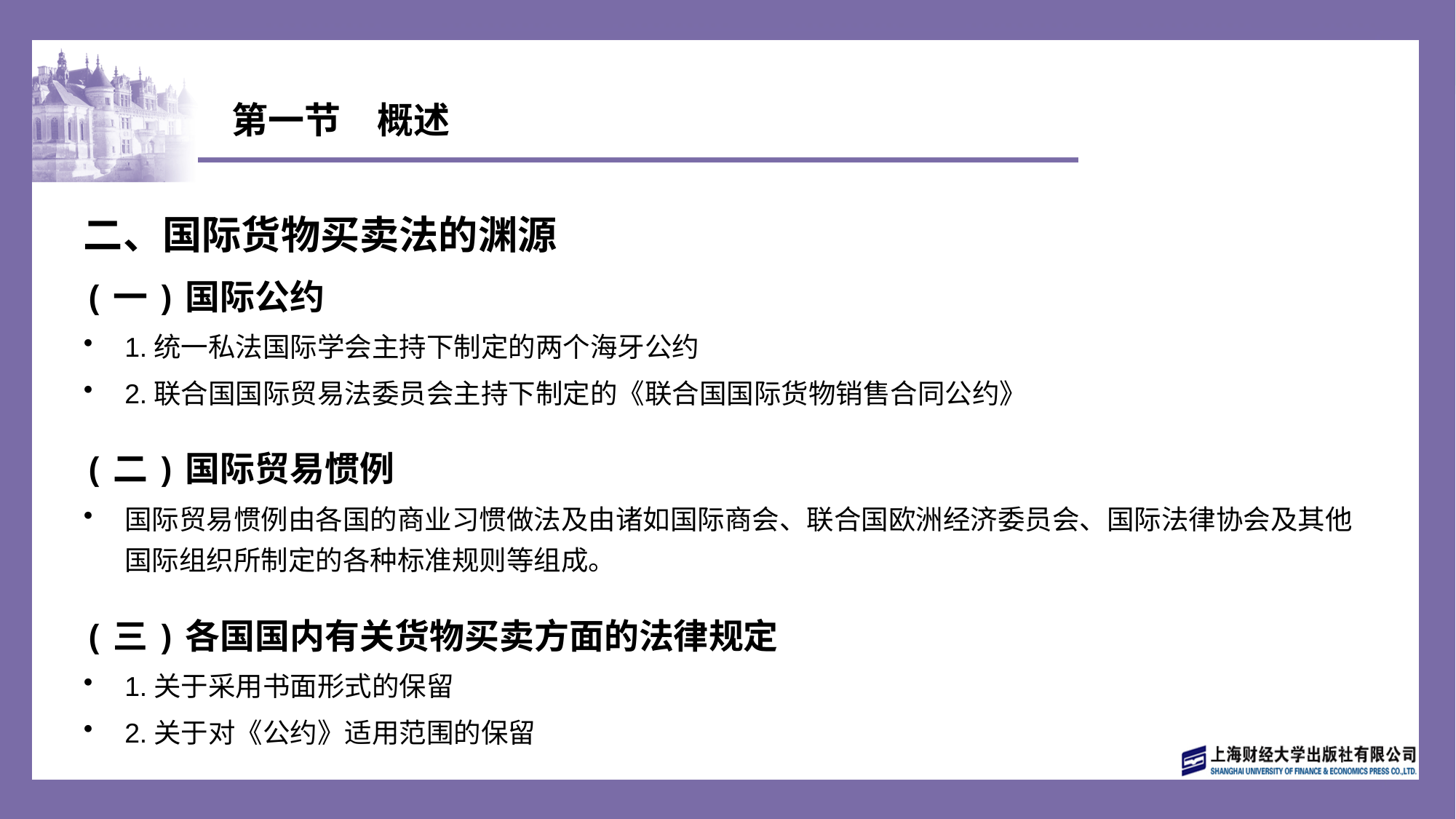

# 第一节　概述
二、国际货物买卖法的渊源
(一)国际公约
1.统一私法国际学会主持下制定的两个海牙公约
2.联合国国际贸易法委员会主持下制定的《联合国国际货物销售合同公约》
(二)国际贸易惯例
国际贸易惯例由各国的商业习惯做法及由诸如国际商会、联合国欧洲经济委员会、国际法律协会及其他国际组织所制定的各种标准规则等组成。
(三)各国国内有关货物买卖方面的法律规定
1.关于采用书面形式的保留
2.关于对《公约》适用范围的保留